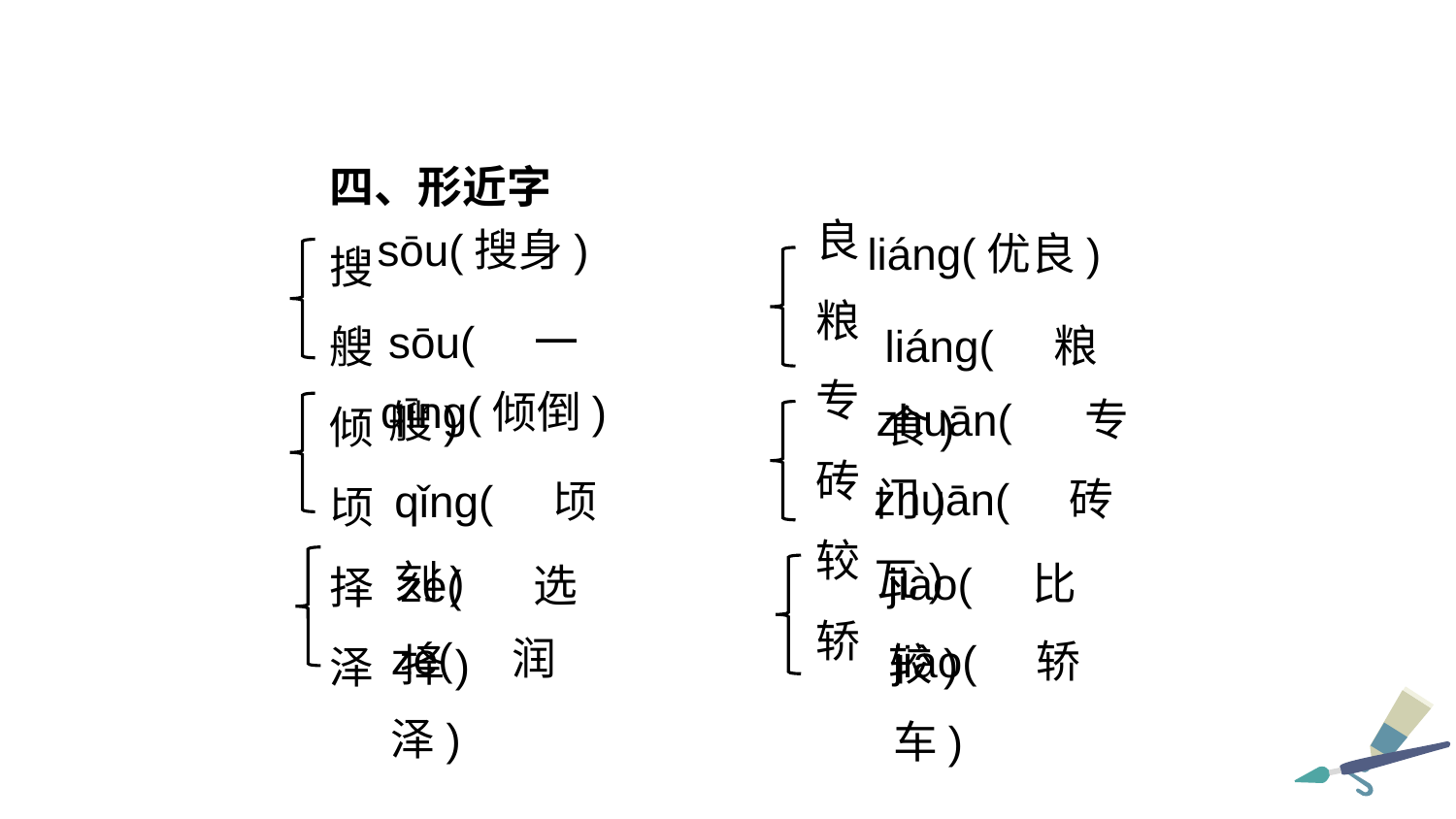

四、形近字
搜
艘
倾
顷
择
泽

良
粮
专
砖
较
轿
sōu(搜身)
liáng(优良)

sōu(一艘)
liáng(粮食)
zhuān(专门)
qīng(倾倒)

zhuān(砖瓦)
qǐng(顷刻)
jiào(比较)
zé(选择)

zé(润泽)
jiào(轿车)